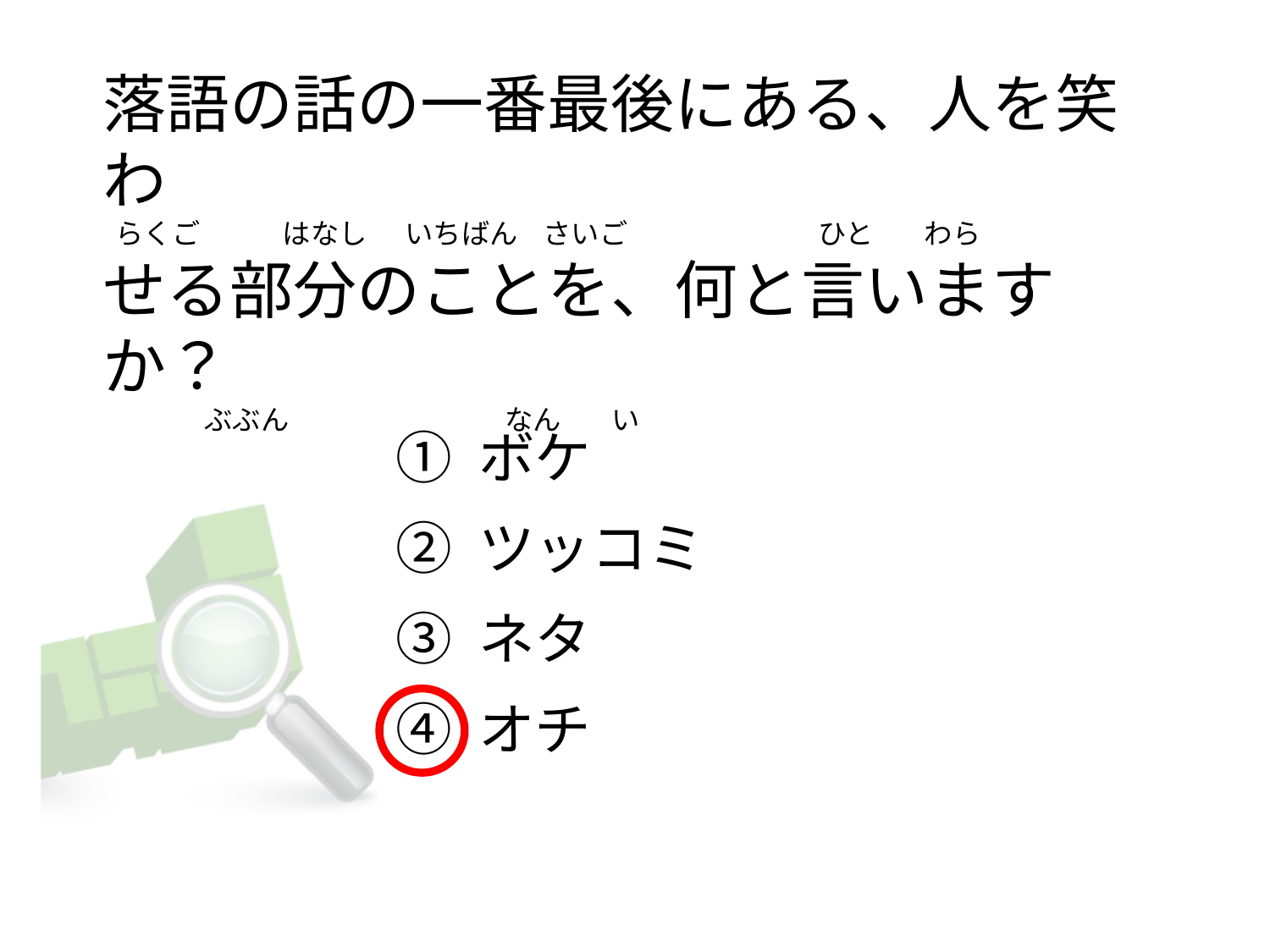

# 落語の話の一番最後にある、人を笑わ  らくご             はなし      いちばん    さいご                              ひと        わら せる部分のことを、何と言いますか？                 ぶぶん                                  なん        い
① ボケ
② ツッコミ
③ ネタ
④ オチ